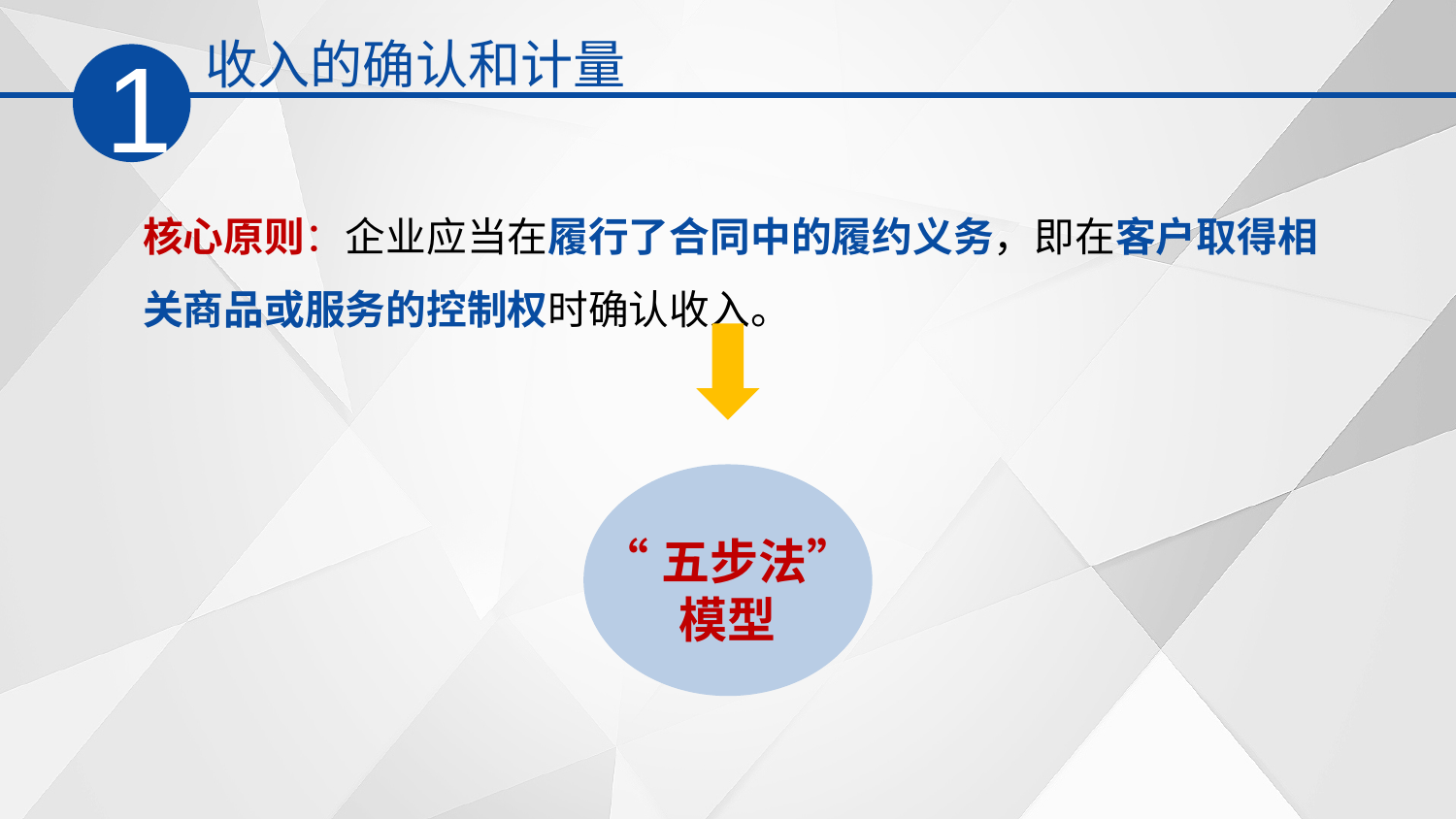

收入的确认和计量
1

核心原则：企业应当在履行了合同中的履约义务，即在客户取得相关商品或服务的控制权时确认收入。

“五步法”
模型